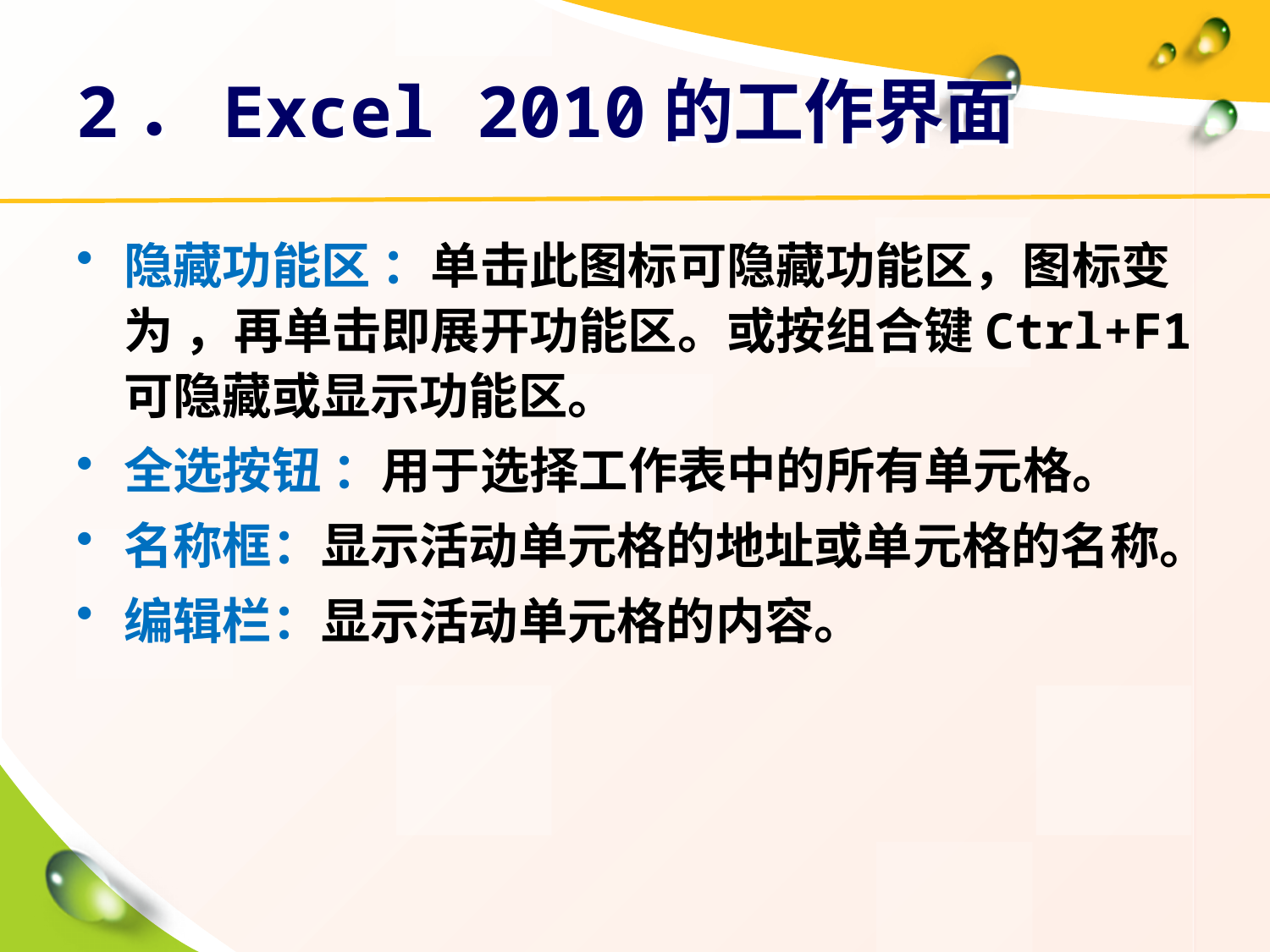

# 2．Excel 2010的工作界面
隐藏功能区 ：单击此图标可隐藏功能区，图标变为 ，再单击即展开功能区。或按组合键Ctrl+F1 可隐藏或显示功能区。
全选按钮 ：用于选择工作表中的所有单元格。
名称框：显示活动单元格的地址或单元格的名称。
编辑栏：显示活动单元格的内容。